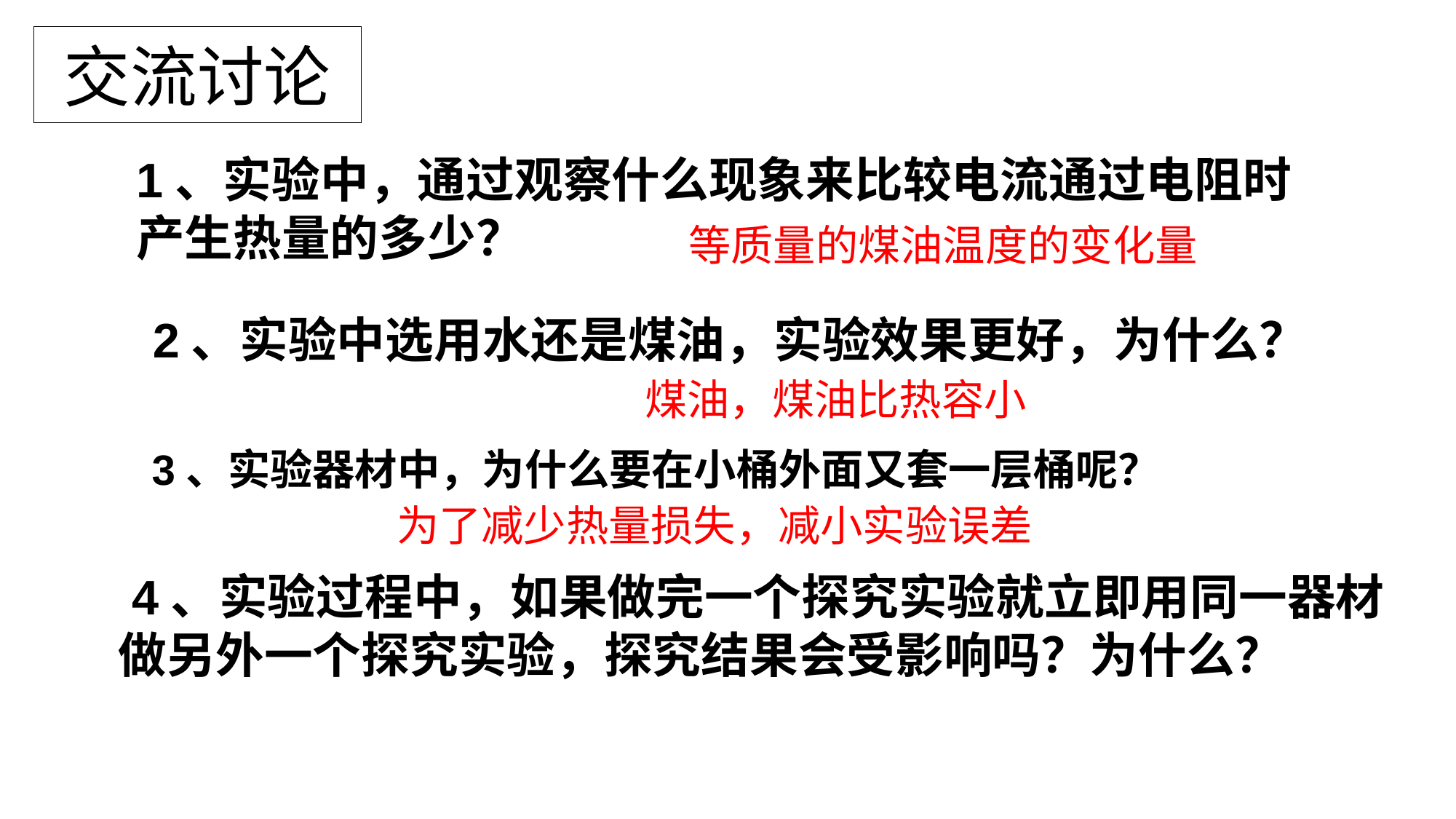

# 交流讨论
1、实验中，通过观察什么现象来比较电流通过电阻时产生热量的多少？
等质量的煤油温度的变化量
2、实验中选用水还是煤油，实验效果更好，为什么？
煤油，煤油比热容小
3、实验器材中，为什么要在小桶外面又套一层桶呢？

 4、实验过程中，如果做完一个探究实验就立即用同一器材做另外一个探究实验，探究结果会受影响吗？为什么？
为了减少热量损失，减小实验误差